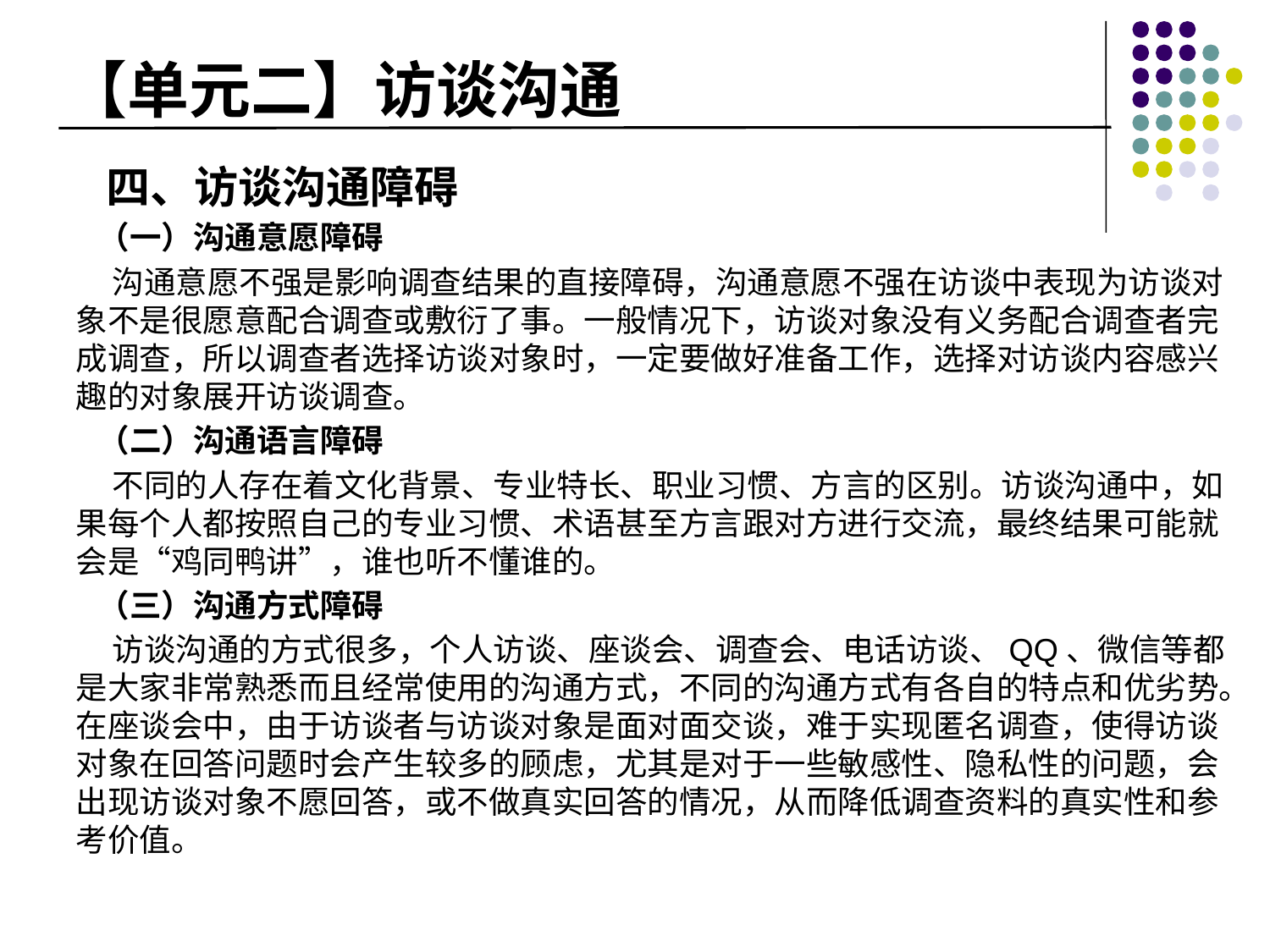

# 【单元二】访谈沟通
  四、访谈沟通障碍
  （一）沟通意愿障碍
    沟通意愿不强是影响调查结果的直接障碍，沟通意愿不强在访谈中表现为访谈对象不是很愿意配合调查或敷衍了事。一般情况下，访谈对象没有义务配合调查者完成调查，所以调查者选择访谈对象时，一定要做好准备工作，选择对访谈内容感兴趣的对象展开访谈调查。
  （二）沟通语言障碍
    不同的人存在着文化背景、专业特长、职业习惯、方言的区别。访谈沟通中，如果每个人都按照自己的专业习惯、术语甚至方言跟对方进行交流，最终结果可能就会是“鸡同鸭讲”，谁也听不懂谁的。
  （三）沟通方式障碍
    访谈沟通的方式很多，个人访谈、座谈会、调查会、电话访谈、QQ、微信等都是大家非常熟悉而且经常使用的沟通方式，不同的沟通方式有各自的特点和优劣势。在座谈会中，由于访谈者与访谈对象是面对面交谈，难于实现匿名调查，使得访谈对象在回答问题时会产生较多的顾虑，尤其是对于一些敏感性、隐私性的问题，会出现访谈对象不愿回答，或不做真实回答的情况，从而降低调查资料的真实性和参考价值。